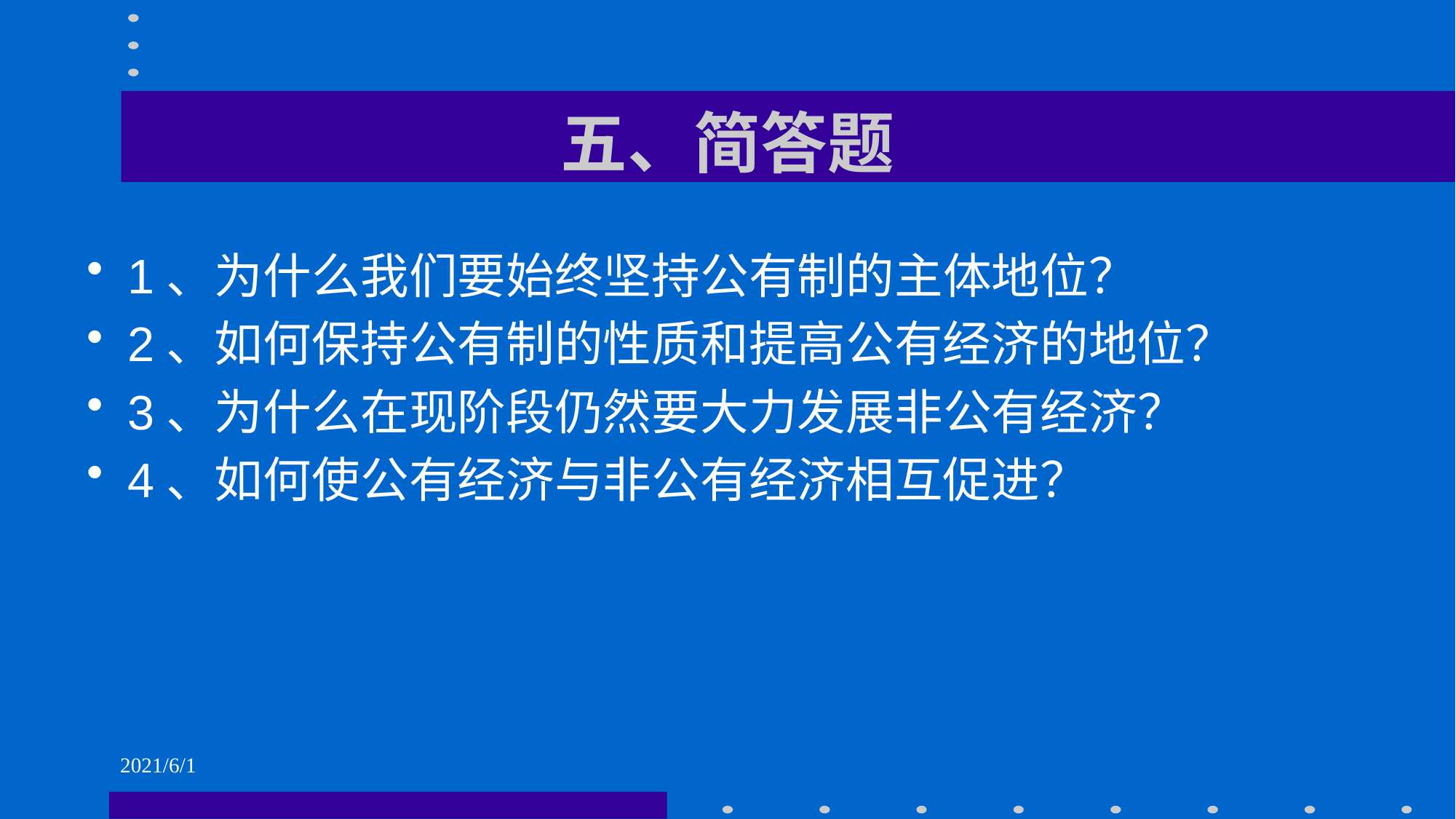

# 五、简答题
1、为什么我们要始终坚持公有制的主体地位？
2、如何保持公有制的性质和提高公有经济的地位？
3、为什么在现阶段仍然要大力发展非公有经济？
4、如何使公有经济与非公有经济相互促进？
2021/6/1